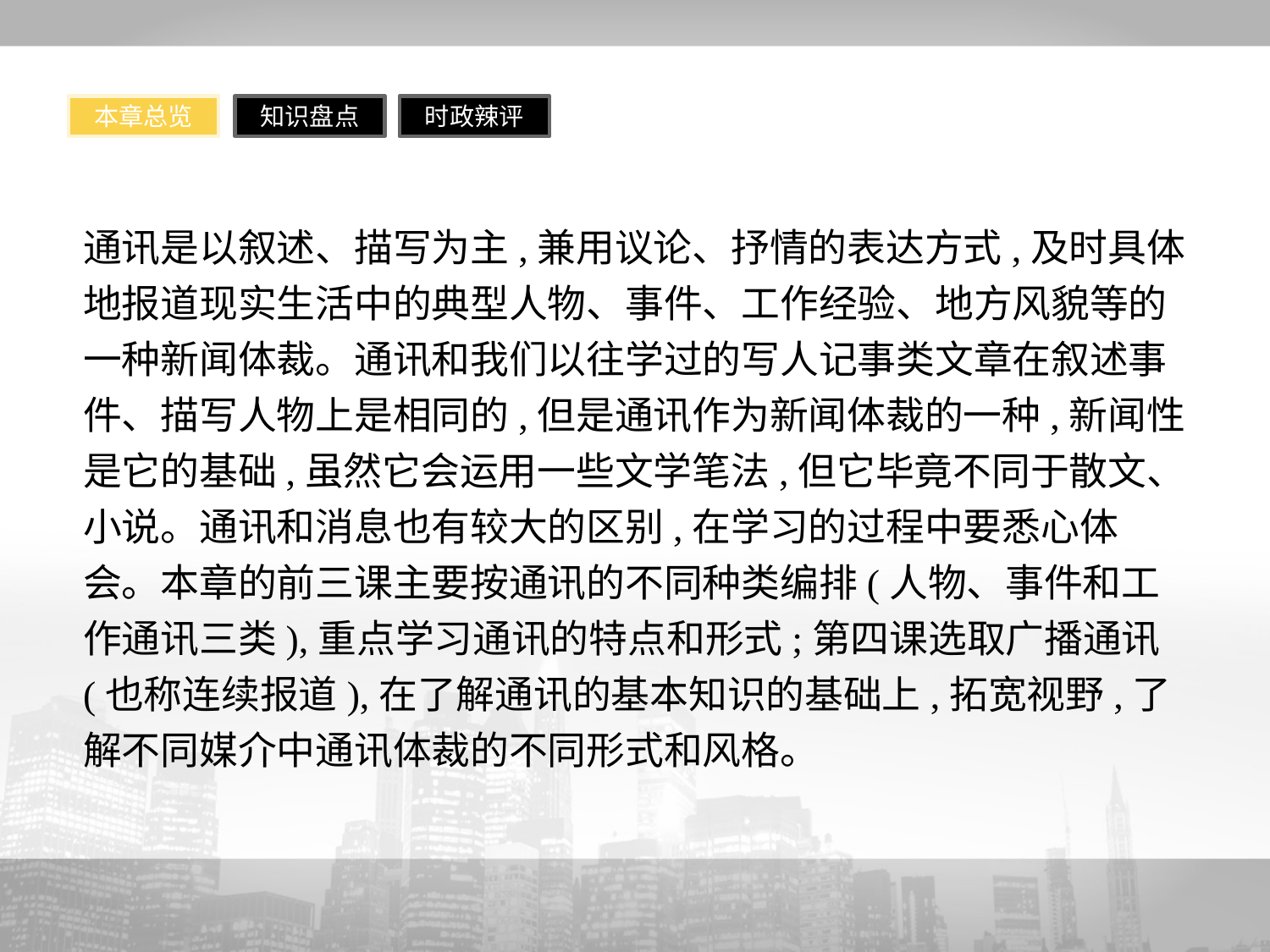

本章总览
知识盘点
时政辣评
通讯是以叙述、描写为主,兼用议论、抒情的表达方式,及时具体地报道现实生活中的典型人物、事件、工作经验、地方风貌等的一种新闻体裁。通讯和我们以往学过的写人记事类文章在叙述事件、描写人物上是相同的,但是通讯作为新闻体裁的一种,新闻性是它的基础,虽然它会运用一些文学笔法,但它毕竟不同于散文、小说。通讯和消息也有较大的区别,在学习的过程中要悉心体会。本章的前三课主要按通讯的不同种类编排(人物、事件和工作通讯三类),重点学习通讯的特点和形式;第四课选取广播通讯(也称连续报道),在了解通讯的基本知识的基础上,拓宽视野,了解不同媒介中通讯体裁的不同形式和风格。